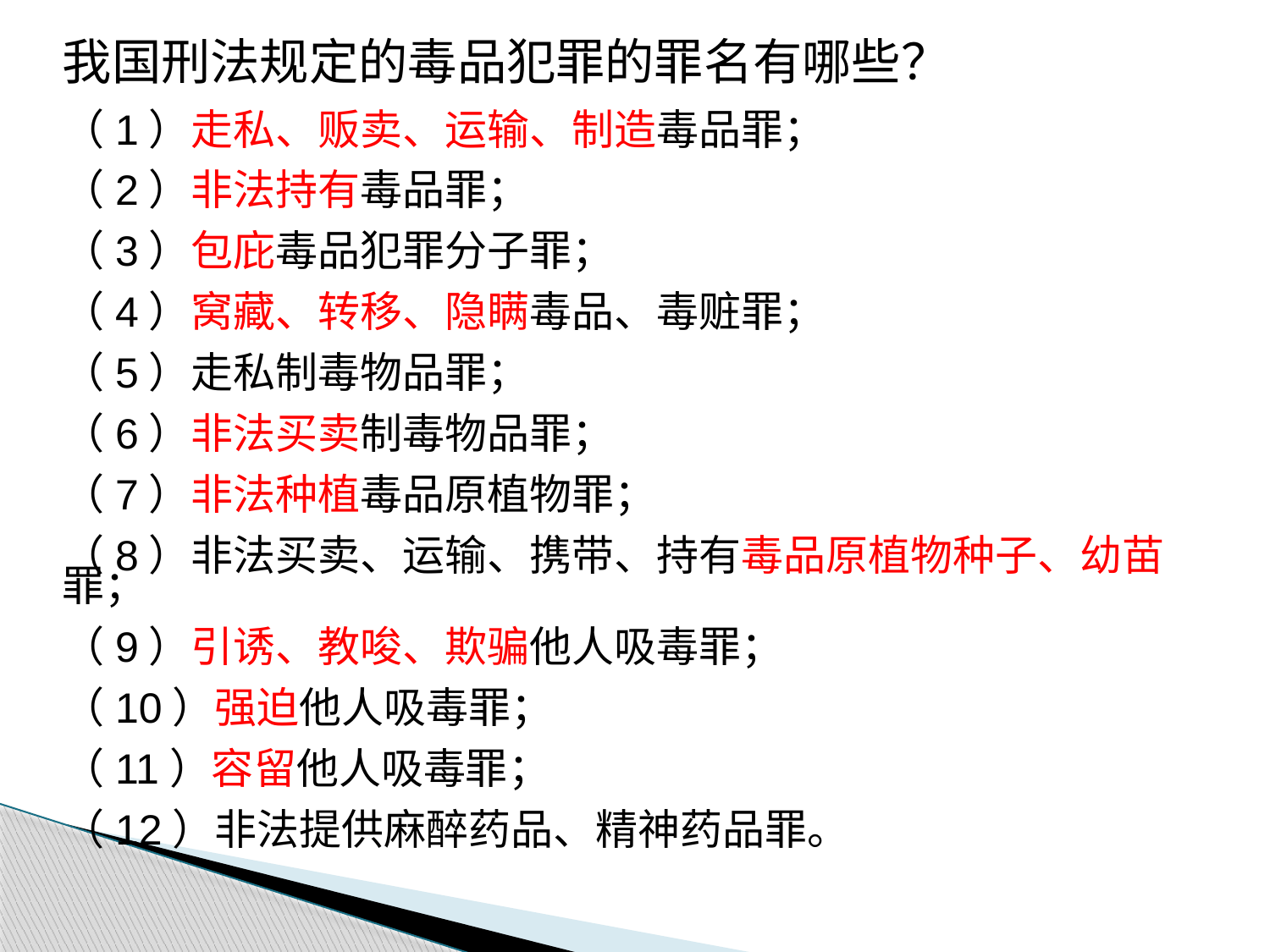

我国刑法规定的毒品犯罪的罪名有哪些？

（1）走私、贩卖、运输、制造毒品罪；

（2）非法持有毒品罪；

（3）包庇毒品犯罪分子罪；

（4）窝藏、转移、隐瞒毒品、毒赃罪；

（5）走私制毒物品罪；

（6）非法买卖制毒物品罪；

（7）非法种植毒品原植物罪；

（8）非法买卖、运输、携带、持有毒品原植物种子、幼苗罪；

（9）引诱、教唆、欺骗他人吸毒罪；

（10）强迫他人吸毒罪；

（11）容留他人吸毒罪；

（12）非法提供麻醉药品、精神药品罪。